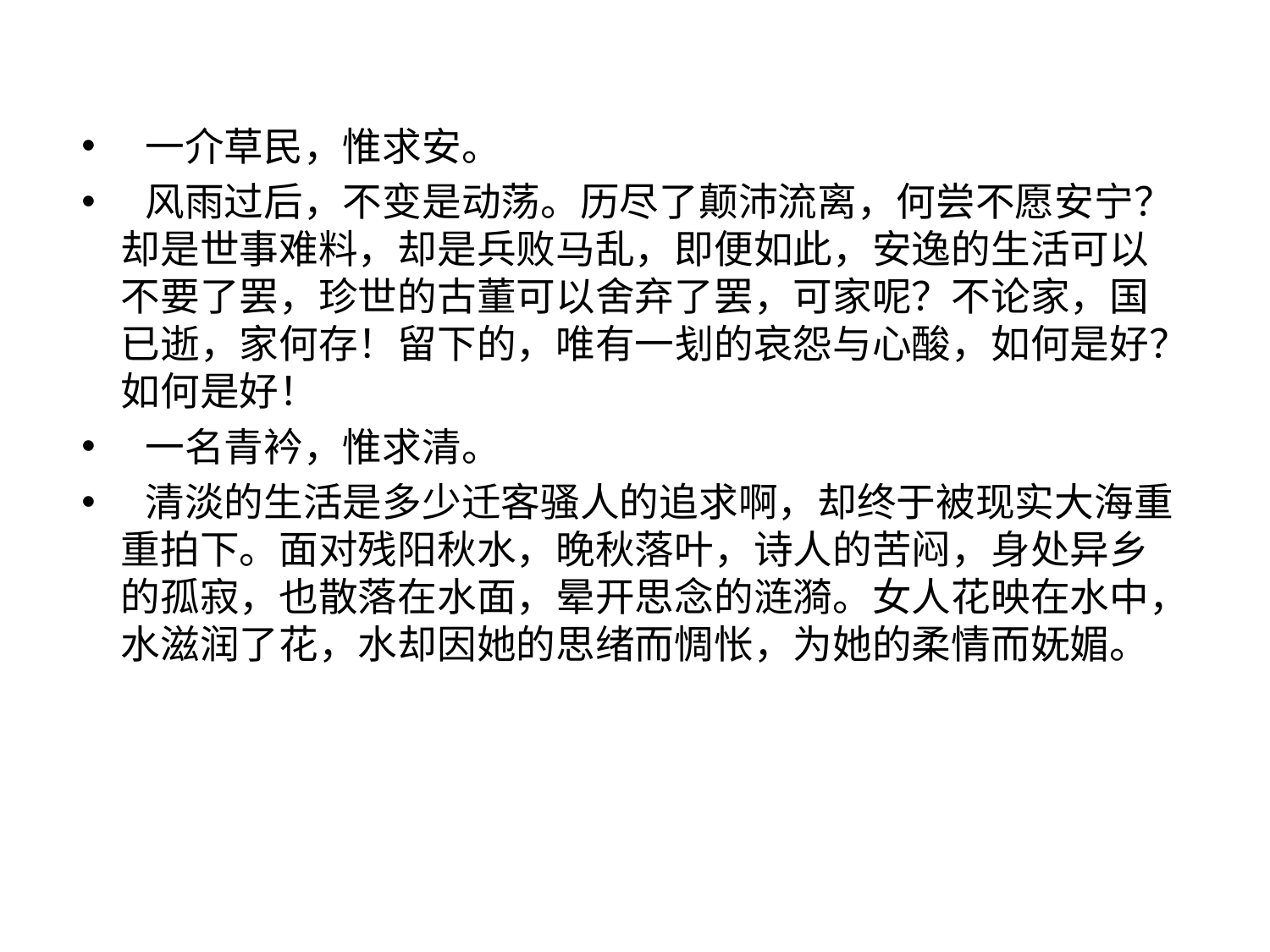

一介草民，惟求安。
  风雨过后，不变是动荡。历尽了颠沛流离，何尝不愿安宁？却是世事难料，却是兵败马乱，即便如此，安逸的生活可以不要了罢，珍世的古董可以舍弃了罢，可家呢？不论家，国已逝，家何存！留下的，唯有一刬的哀怨与心酸，如何是好？如何是好！
  一名青衿，惟求清。
  清淡的生活是多少迁客骚人的追求啊，却终于被现实大海重重拍下。面对残阳秋水，晚秋落叶，诗人的苦闷，身处异乡的孤寂，也散落在水面，晕开思念的涟漪。女人花映在水中，水滋润了花，水却因她的思绪而惆怅，为她的柔情而妩媚。